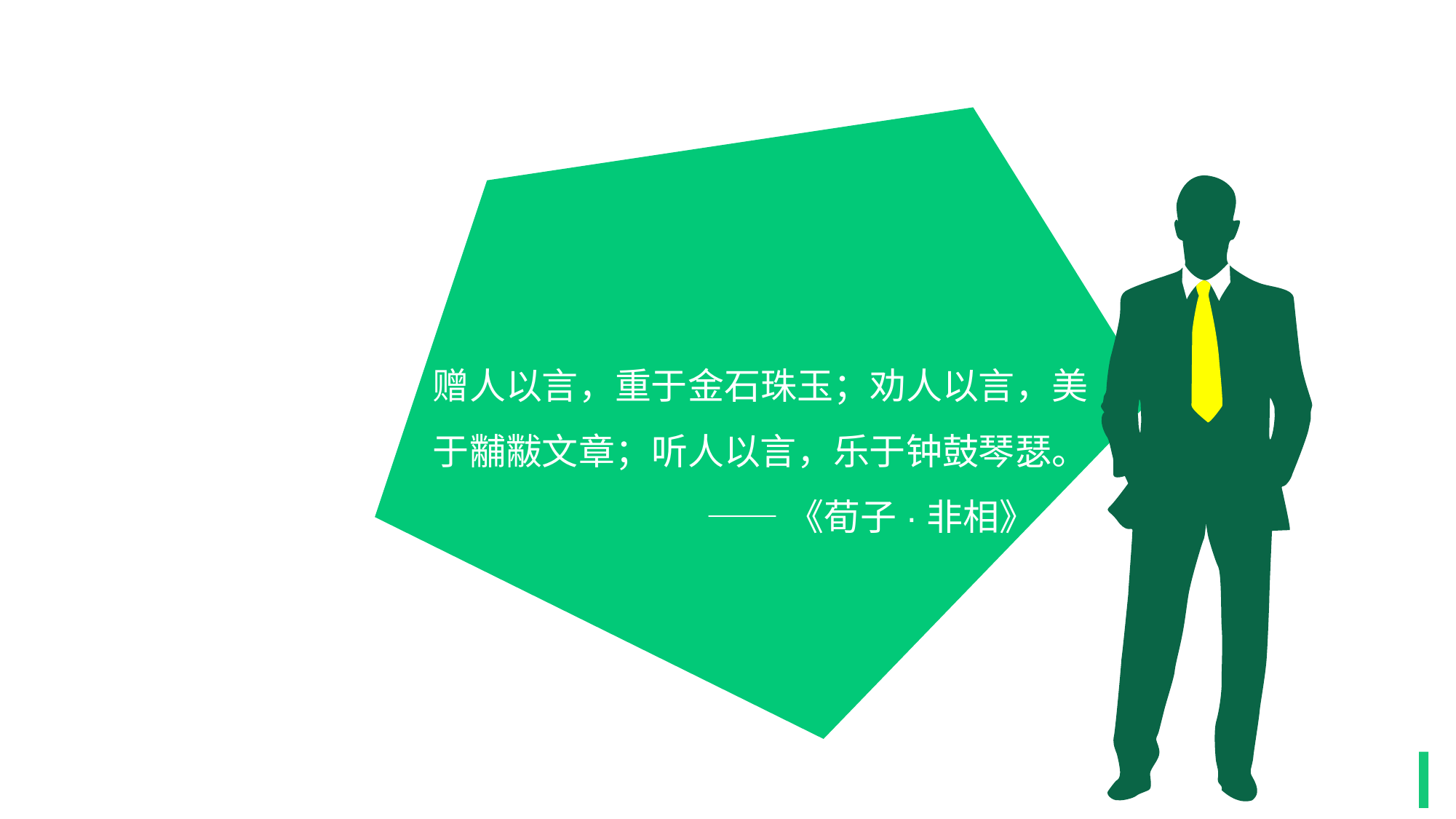

赠人以言，重于金石珠玉；劝人以言，美于黼黻文章；听人以言，乐于钟鼓琴瑟。
                           ——《荀子·非相》
8